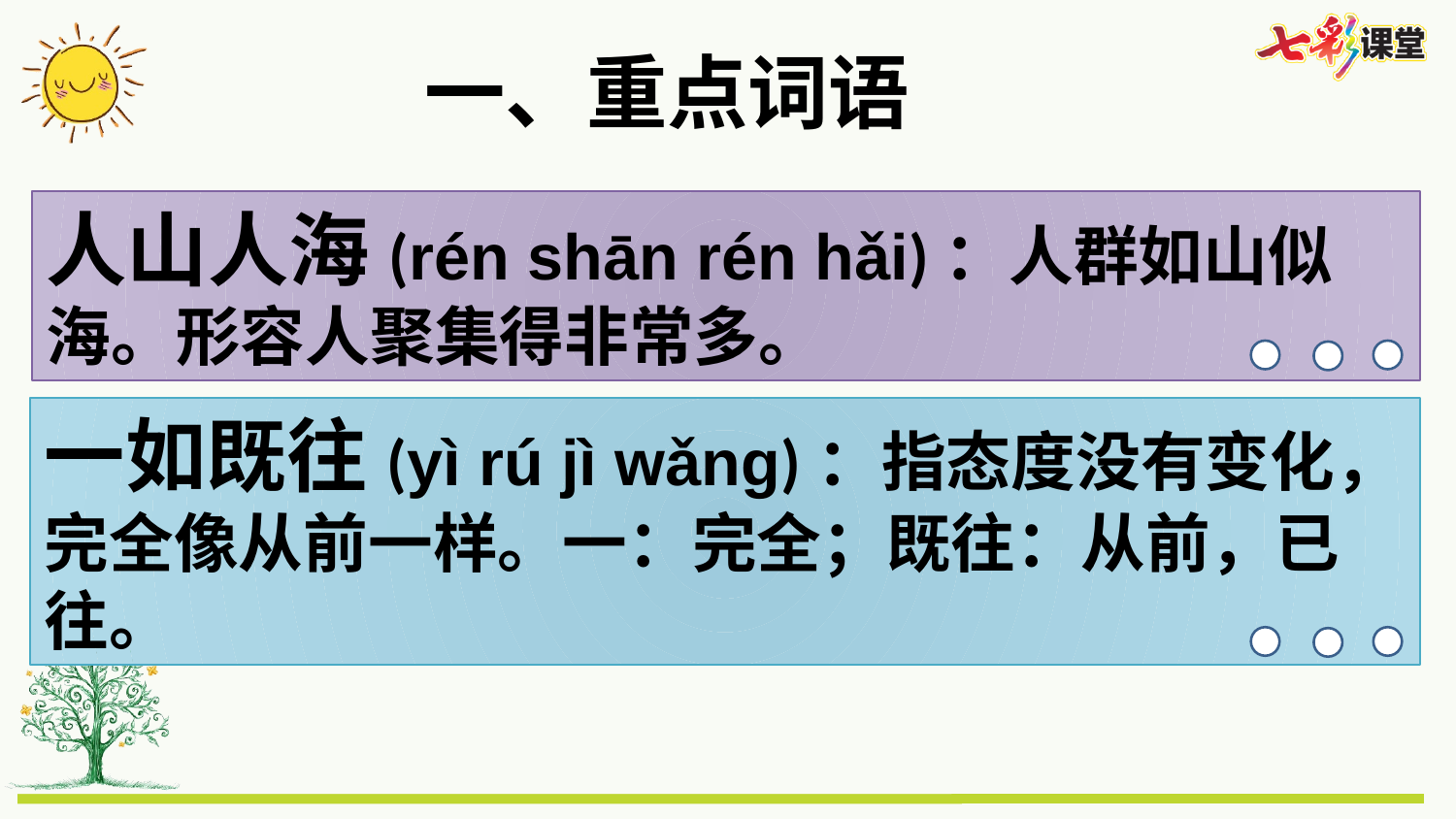

一、重点词语
人山人海(rén shān rén hǎi)：人群如山似海。形容人聚集得非常多。

一如既往(yì rú jì wǎng)：指态度没有变化，完全像从前一样。一：完全；既往：从前，已往。